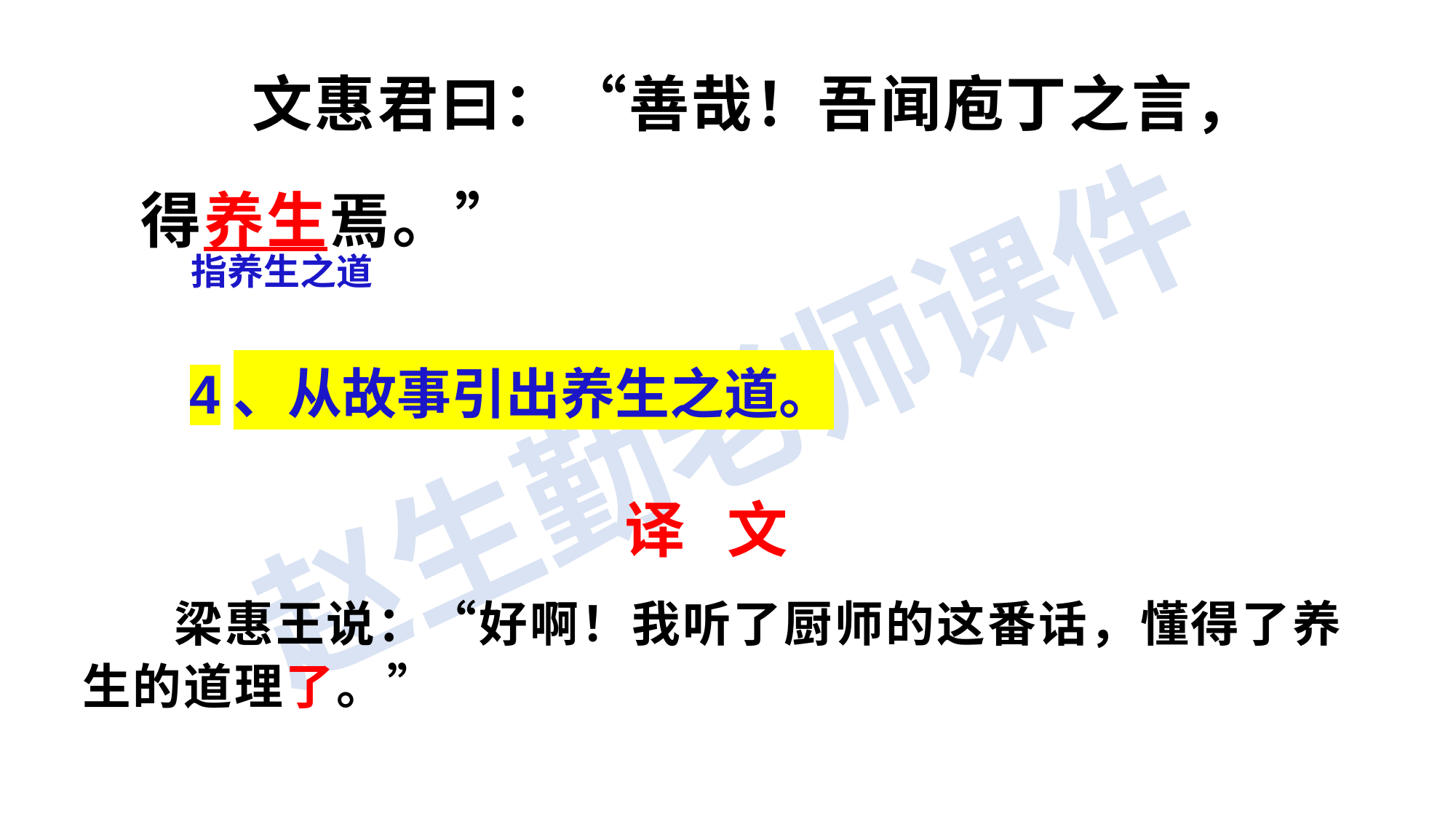

文惠君曰：“善哉！吾闻庖丁之言，
得养生焉。”
指养生之道
4、从故事引出养生之道。
译   文
      梁惠王说：“好啊！我听了厨师的这番话，懂得了养生的道理了。”